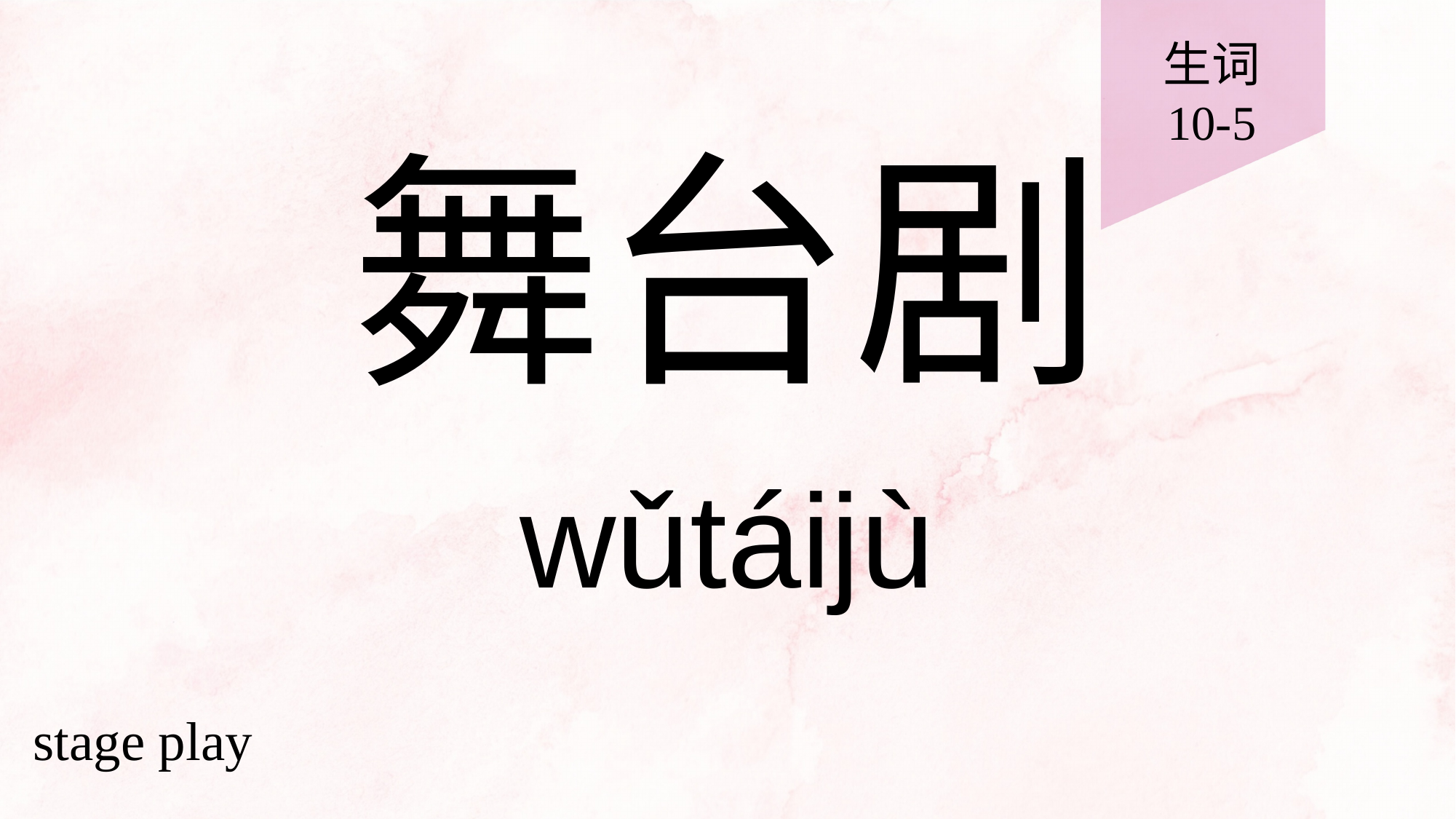

生词
10-5
# 舞台剧
wǔtáijù
stage play